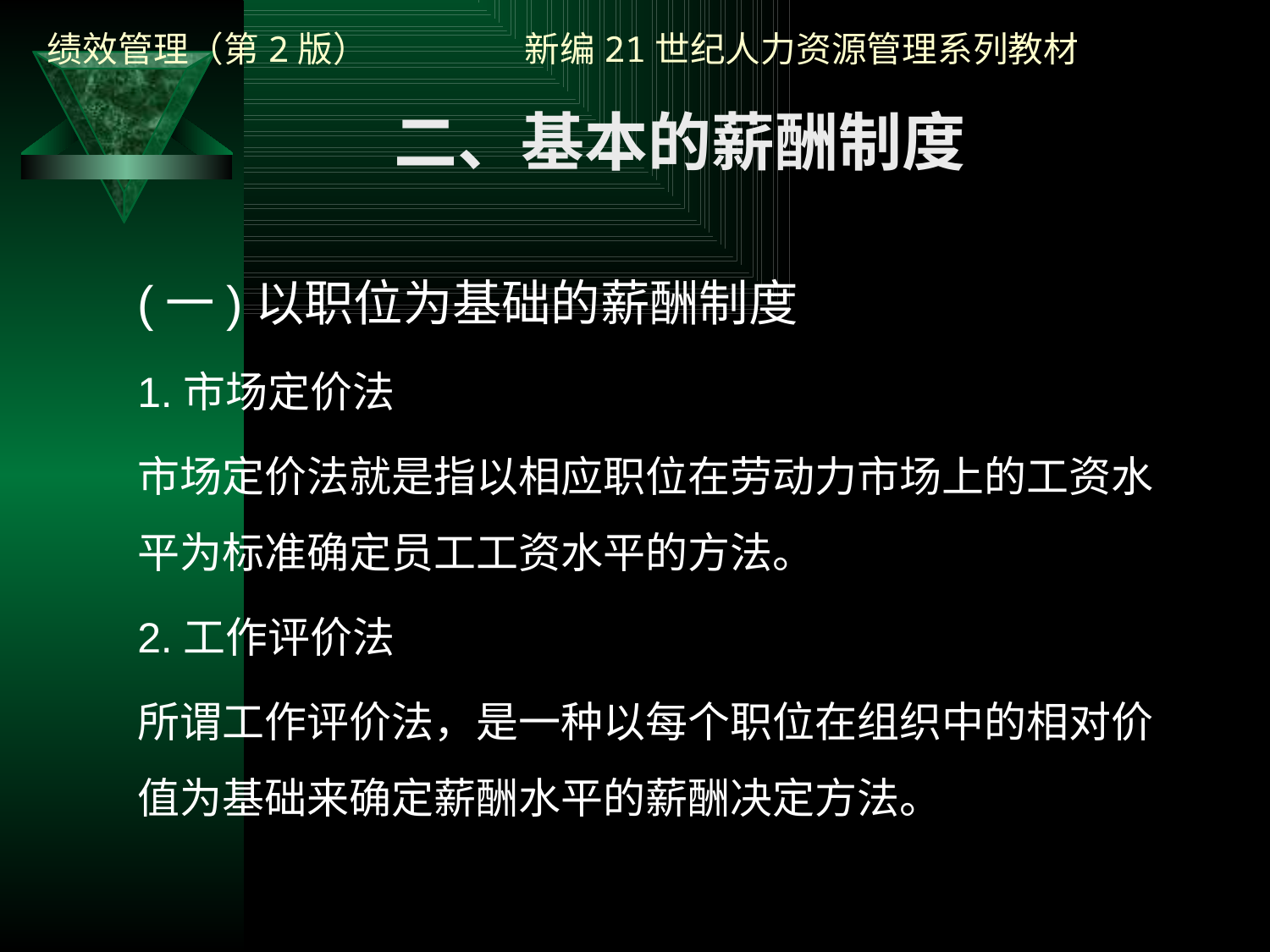

二、基本的薪酬制度
(一)以职位为基础的薪酬制度
1.市场定价法
市场定价法就是指以相应职位在劳动力市场上的工资水平为标准确定员工工资水平的方法。
2.工作评价法
所谓工作评价法，是一种以每个职位在组织中的相对价值为基础来确定薪酬水平的薪酬决定方法。